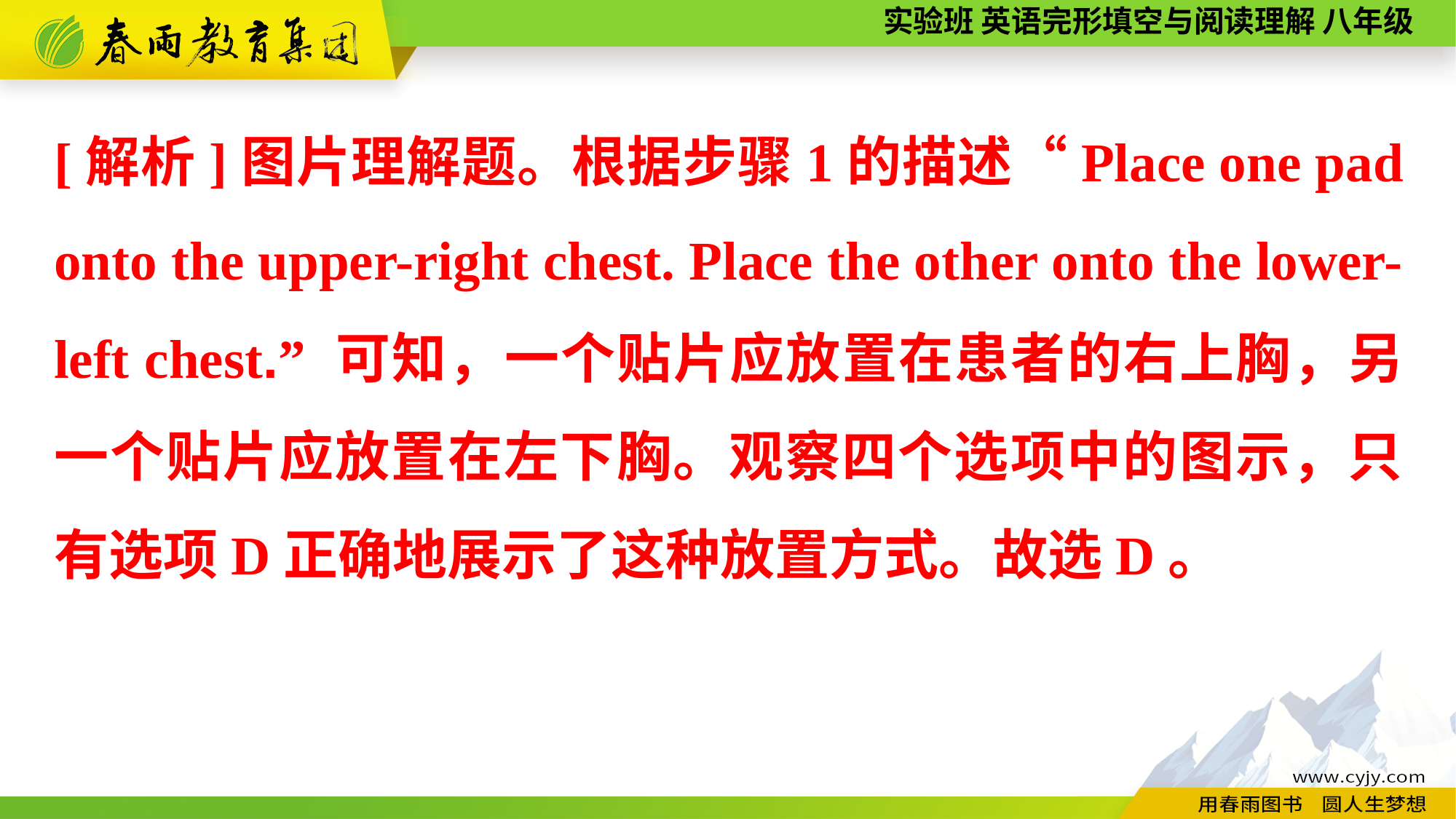

[解析]图片理解题。根据步骤1的描述“Place one pad onto the upper-right chest. Place the other onto the lower-left chest.” 可知，一个贴片应放置在患者的右上胸，另一个贴片应放置在左下胸。观察四个选项中的图示，只有选项D正确地展示了这种放置方式。故选D。